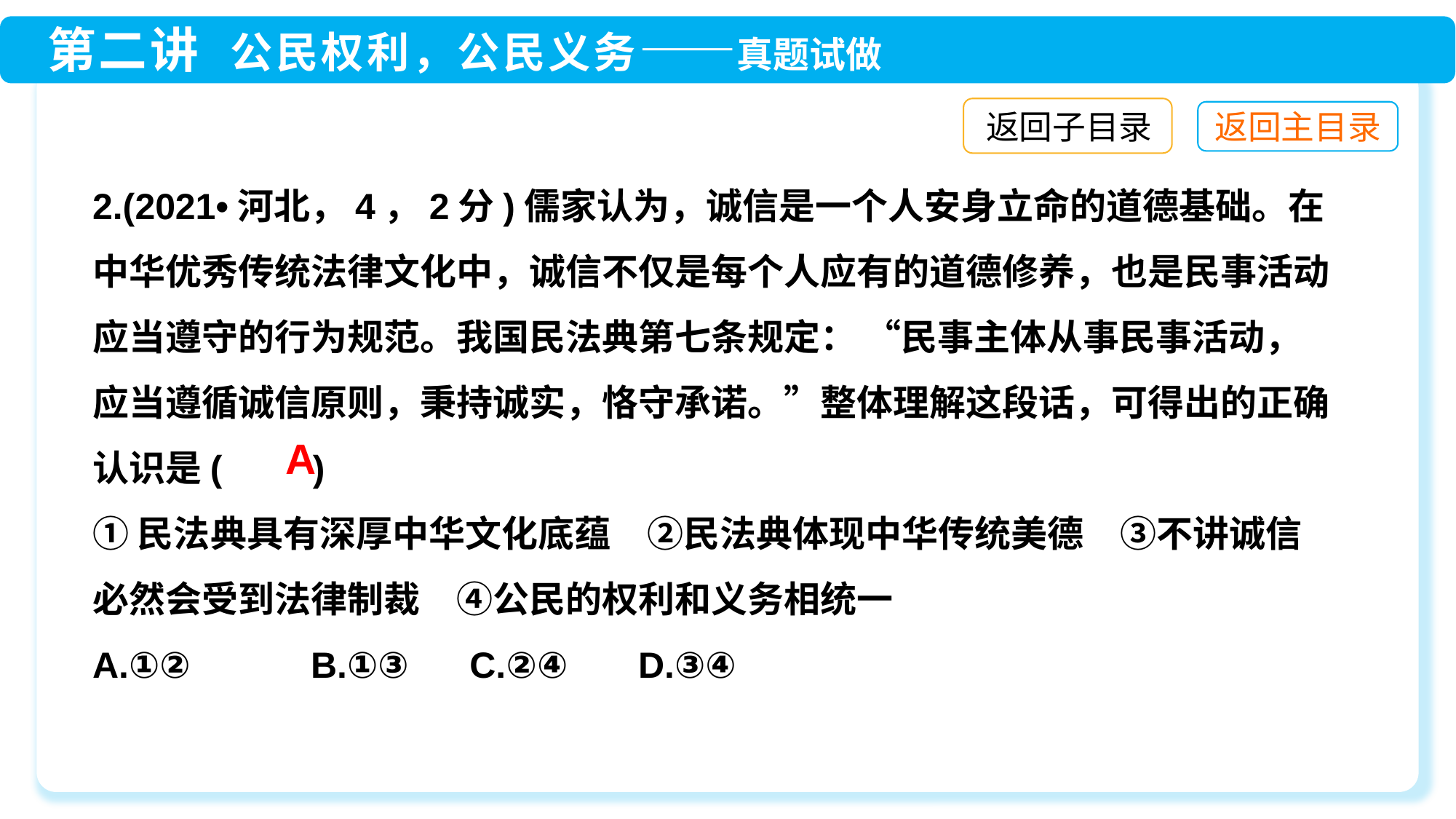

返回子目录

2.(2021•河北，4，2分)儒家认为，诚信是一个人安身立命的道德基础。在中华优秀传统法律文化中，诚信不仅是每个人应有的道德修养，也是民事活动应当遵守的行为规范。我国民法典第七条规定： “民事主体从事民事活动，应当遵循诚信原则，秉持诚实，恪守承诺。”整体理解这段话，可得出的正确认识是(　　)
①民法典具有深厚中华文化底蕴　②民法典体现中华传统美德　③不讲诚信必然会受到法律制裁　④公民的权利和义务相统一
A.①②　	B.①③      C.②④　	D.③④
A